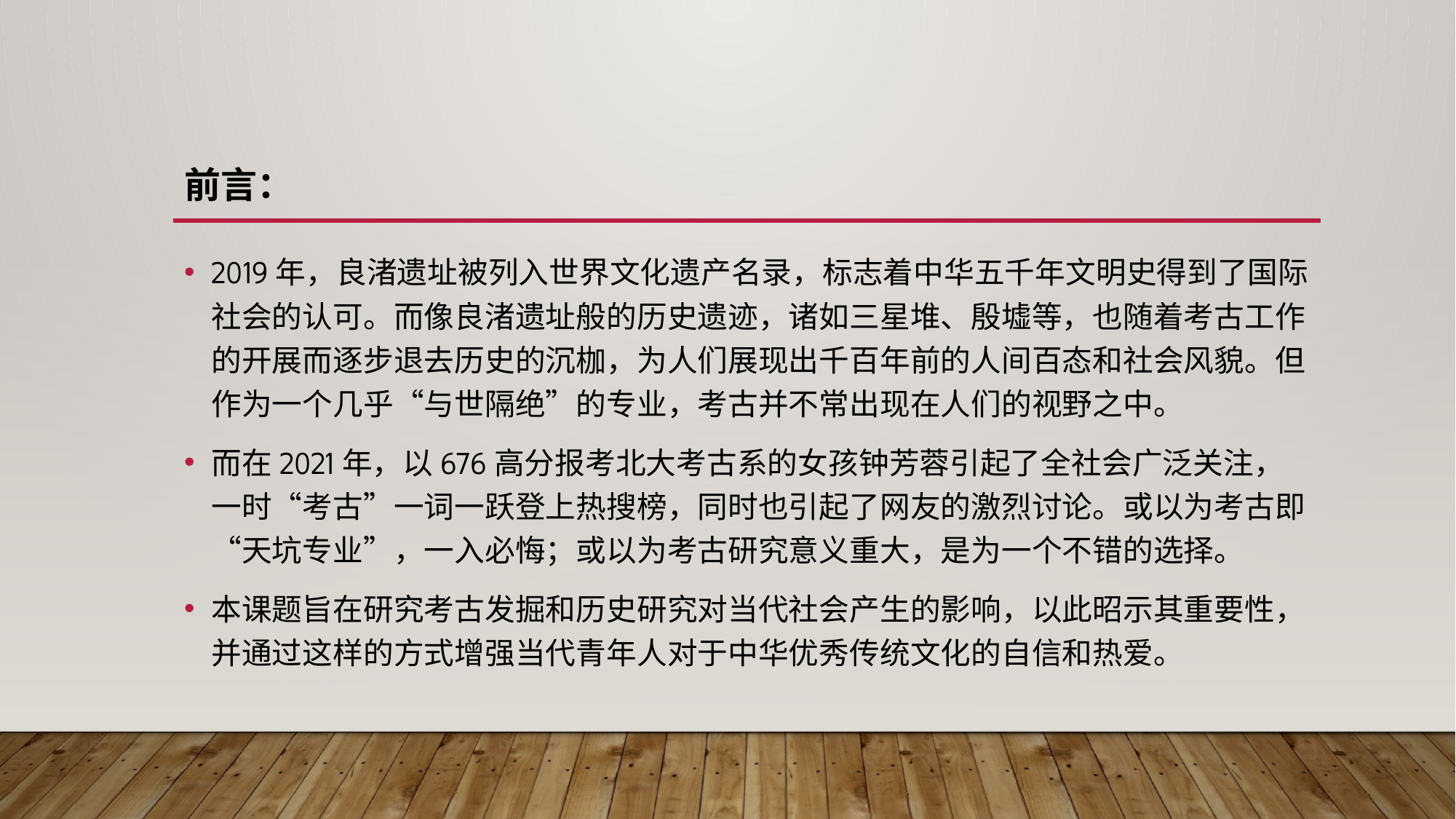

# 前言：
2019年，良渚遗址被列入世界文化遗产名录，标志着中华五千年文明史得到了国际社会的认可。而像良渚遗址般的历史遗迹，诸如三星堆、殷墟等，也随着考古工作的开展而逐步退去历史的沉枷，为人们展现出千百年前的人间百态和社会风貌。但作为一个几乎“与世隔绝”的专业，考古并不常出现在人们的视野之中。
而在2021年，以676高分报考北大考古系的女孩钟芳蓉引起了全社会广泛关注，一时“考古”一词一跃登上热搜榜，同时也引起了网友的激烈讨论。或以为考古即“天坑专业”，一入必悔；或以为考古研究意义重大，是为一个不错的选择。
本课题旨在研究考古发掘和历史研究对当代社会产生的影响，以此昭示其重要性，并通过这样的方式增强当代青年人对于中华优秀传统文化的自信和热爱。